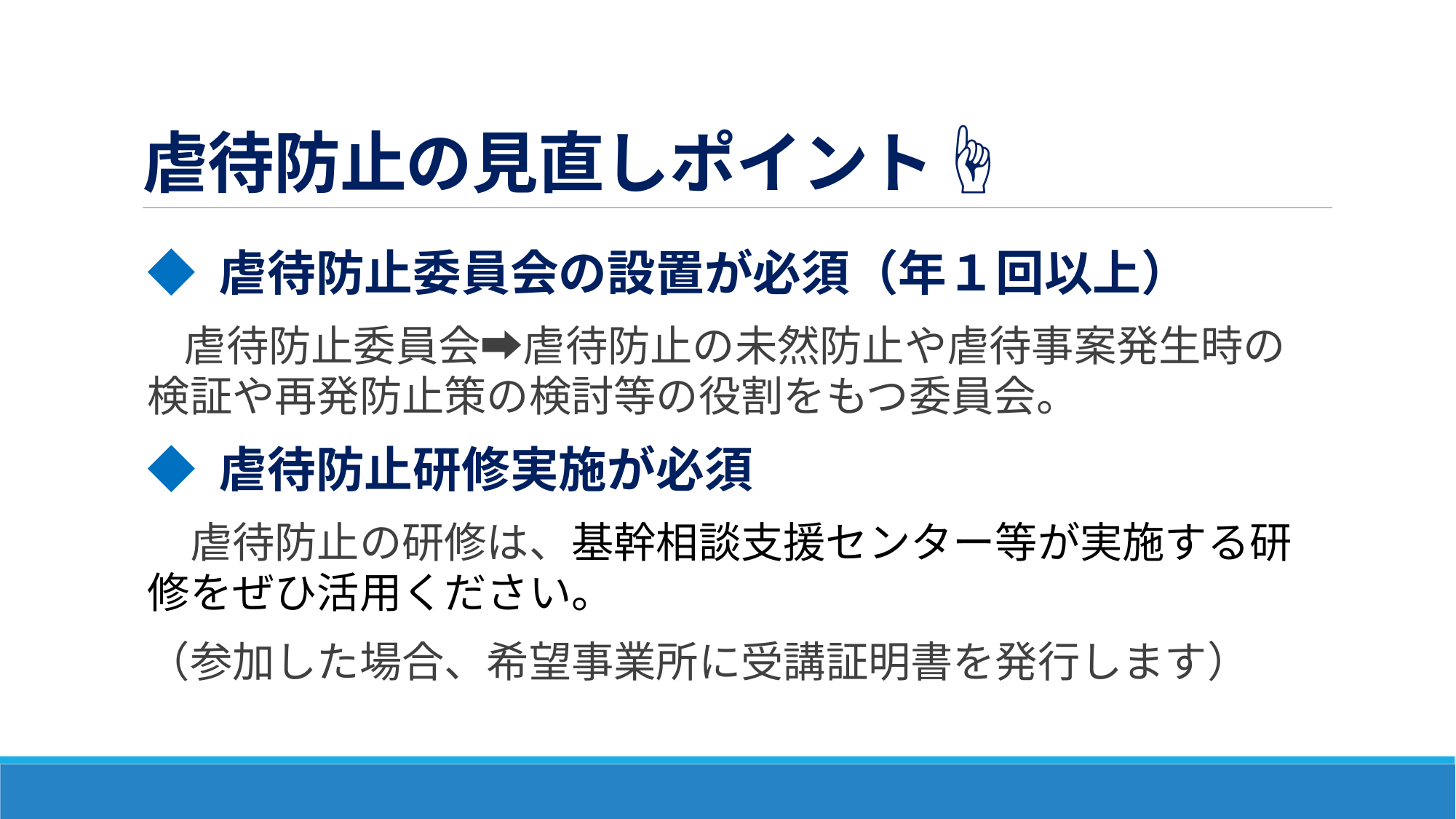

# 虐待防止の見直しポイント☝
◆ 虐待防止委員会の設置が必須（年１回以上）
　虐待防止委員会➡虐待防止の未然防止や虐待事案発生時の検証や再発防止策の検討等の役割をもつ委員会。
◆ 虐待防止研修実施が必須
　虐待防止の研修は、基幹相談支援センター等が実施する研修をぜひ活用ください。
（参加した場合、希望事業所に受講証明書を発行します）